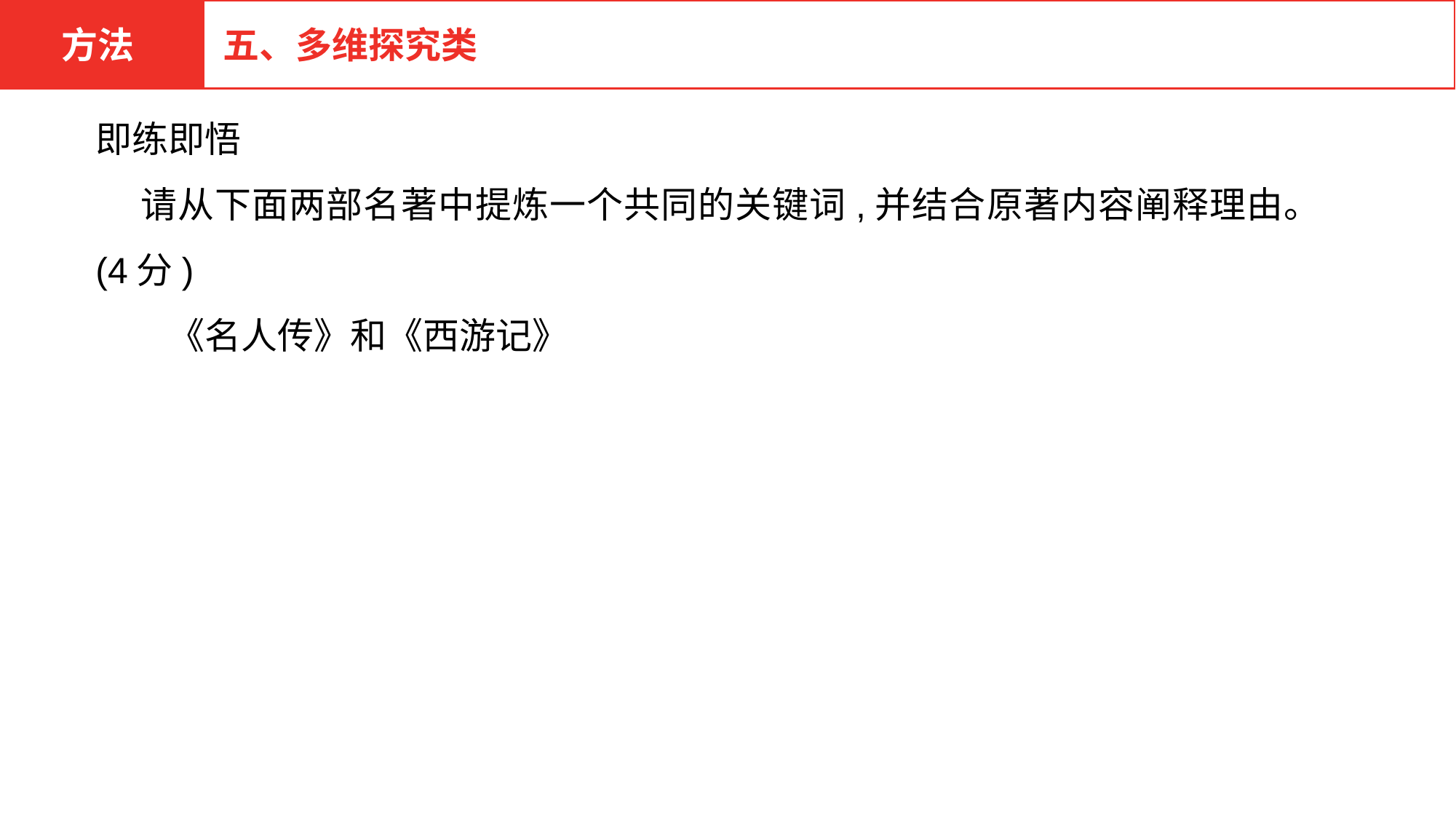

方法
五、多维探究类
即练即悟
    请从下面两部名著中提炼一个共同的关键词,并结合原著内容阐释理由。(4分)
　　《名人传》和《西游记》